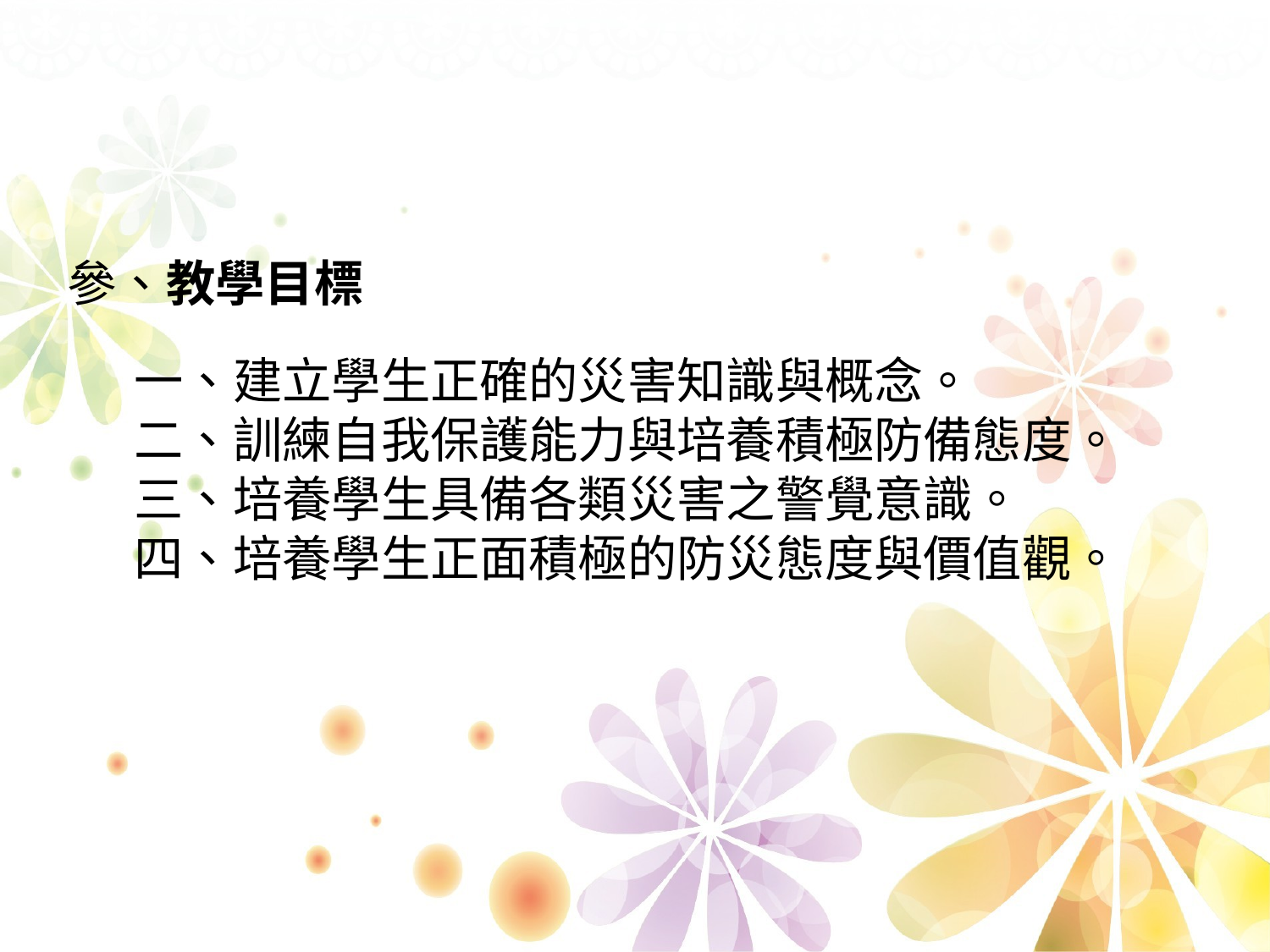

參、教學目標

     一、建立學生正確的災害知識與概念。
     二、訓練自我保護能力與培養積極防備態度。
     三、培養學生具備各類災害之警覺意識。
     四、培養學生正面積極的防災態度與價值觀。